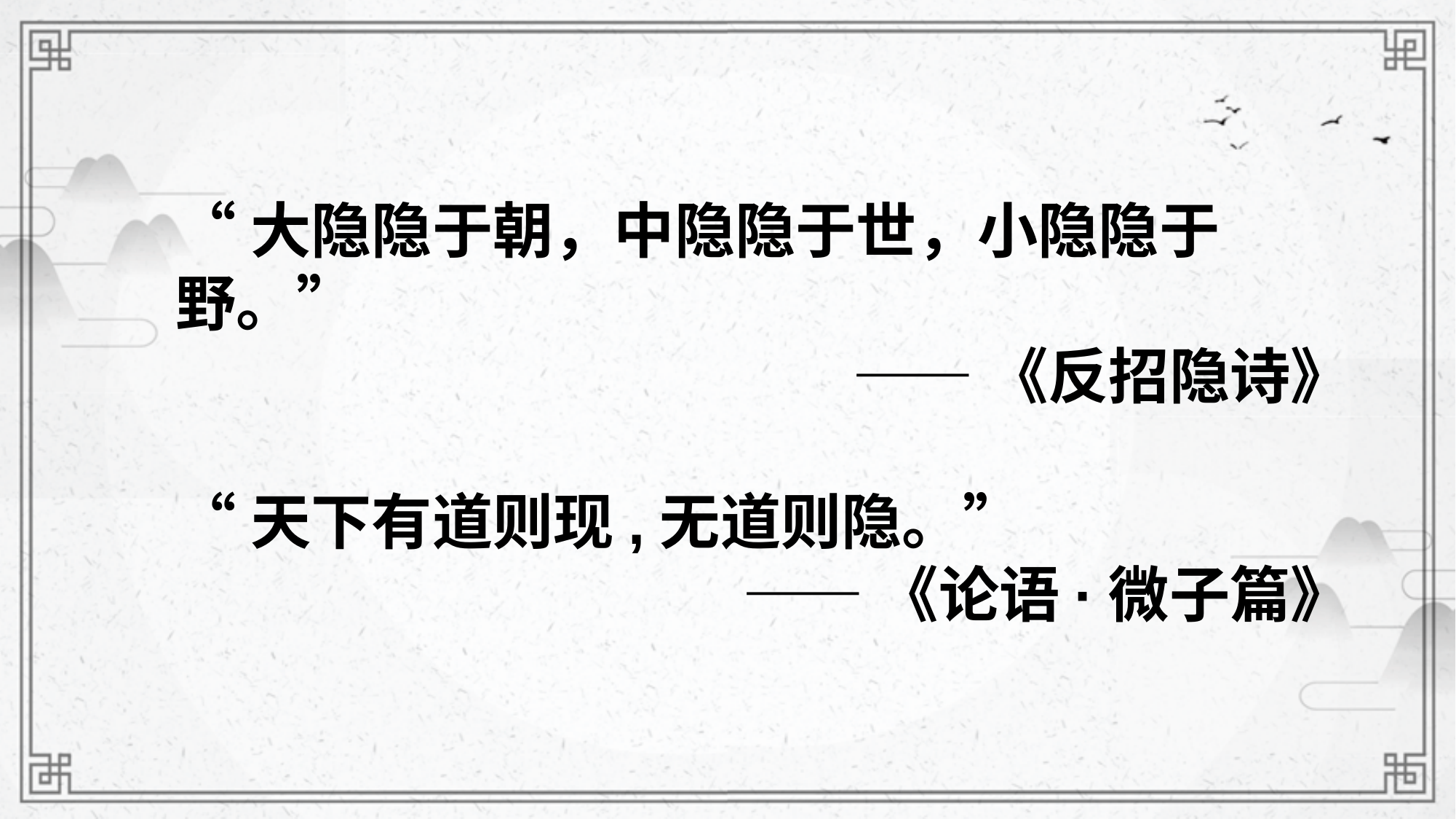

“大隐隐于朝，中隐隐于世，小隐隐于野。”
——《反招隐诗》

“天下有道则现,无道则隐。”
——《论语·微子篇》